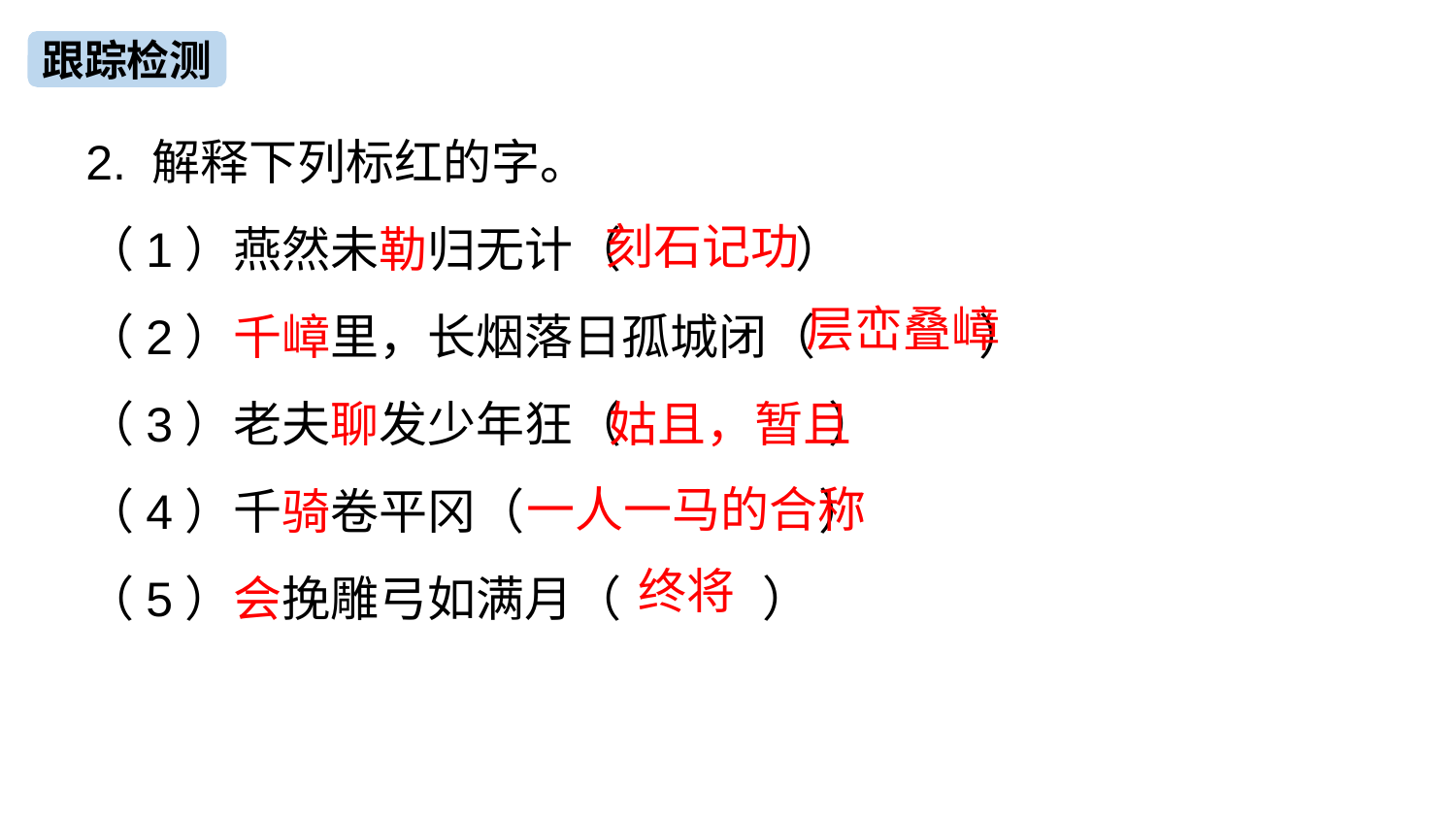

跟踪检测
2. 解释下列标红的字。
（1）燕然未勒归无计（                ）
（2）千嶂里，长烟落日孤城闭（               ）
（3）老夫聊发少年狂（                   ）
（4）千骑卷平冈（                           ）
（5）会挽雕弓如满月（             ）
刻石记功
层峦叠嶂
姑且，暂且
 一人一马的合称
终将